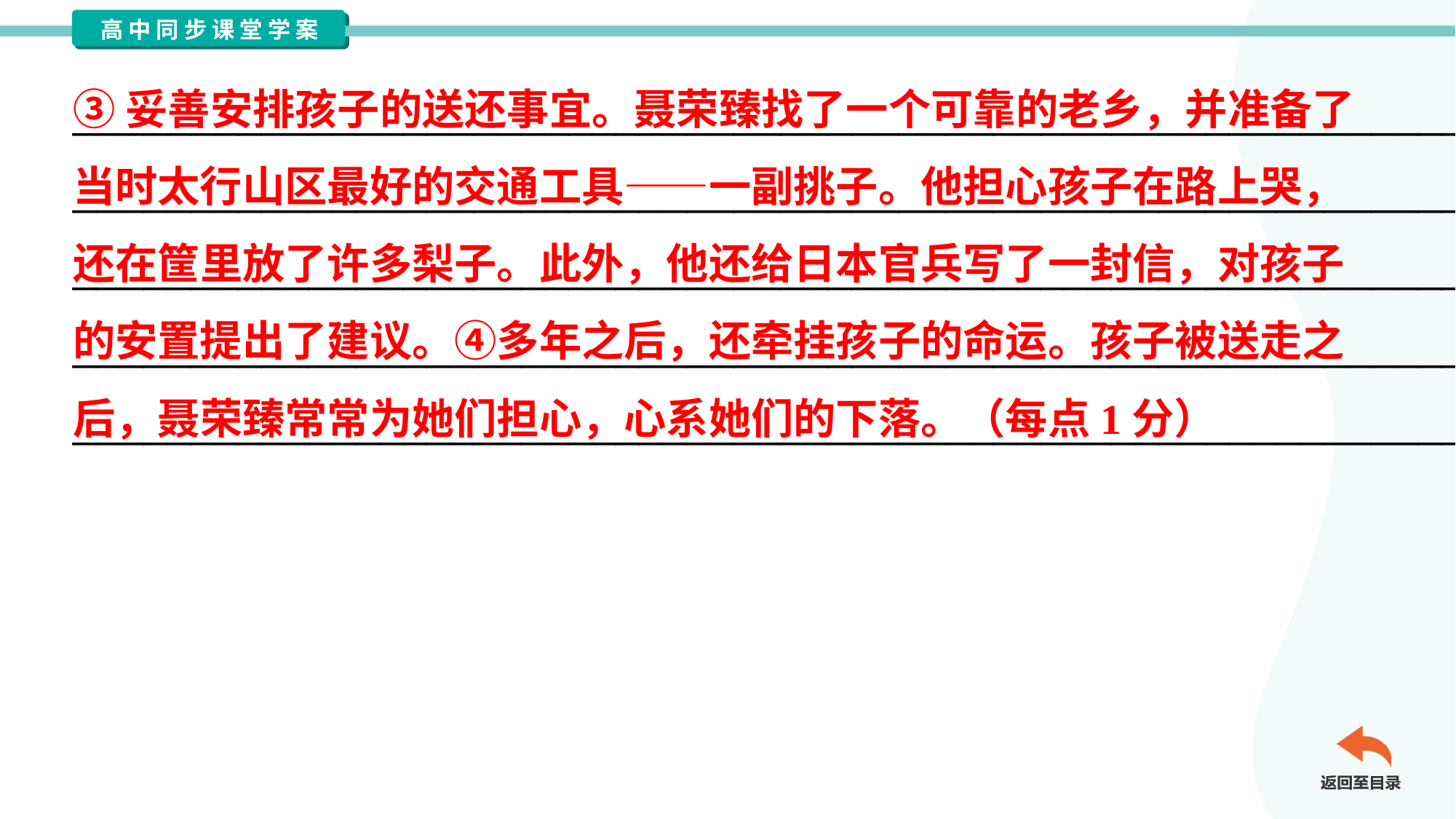

③妥善安排孩子的送还事宜。聂荣臻找了一个可靠的老乡，并准备了
当时太行山区最好的交通工具——一副挑子。他担心孩子在路上哭，
还在筐里放了许多梨子。此外，他还给日本官兵写了一封信，对孩子
的安置提出了建议。④多年之后，还牵挂孩子的命运。孩子被送走之
后，聂荣臻常常为她们担心，心系她们的下落。（每点1分）
_____________________________________________________________
_____________________________________________________________
_____________________________________________________________
_____________________________________________________________
_____________________________________________________________